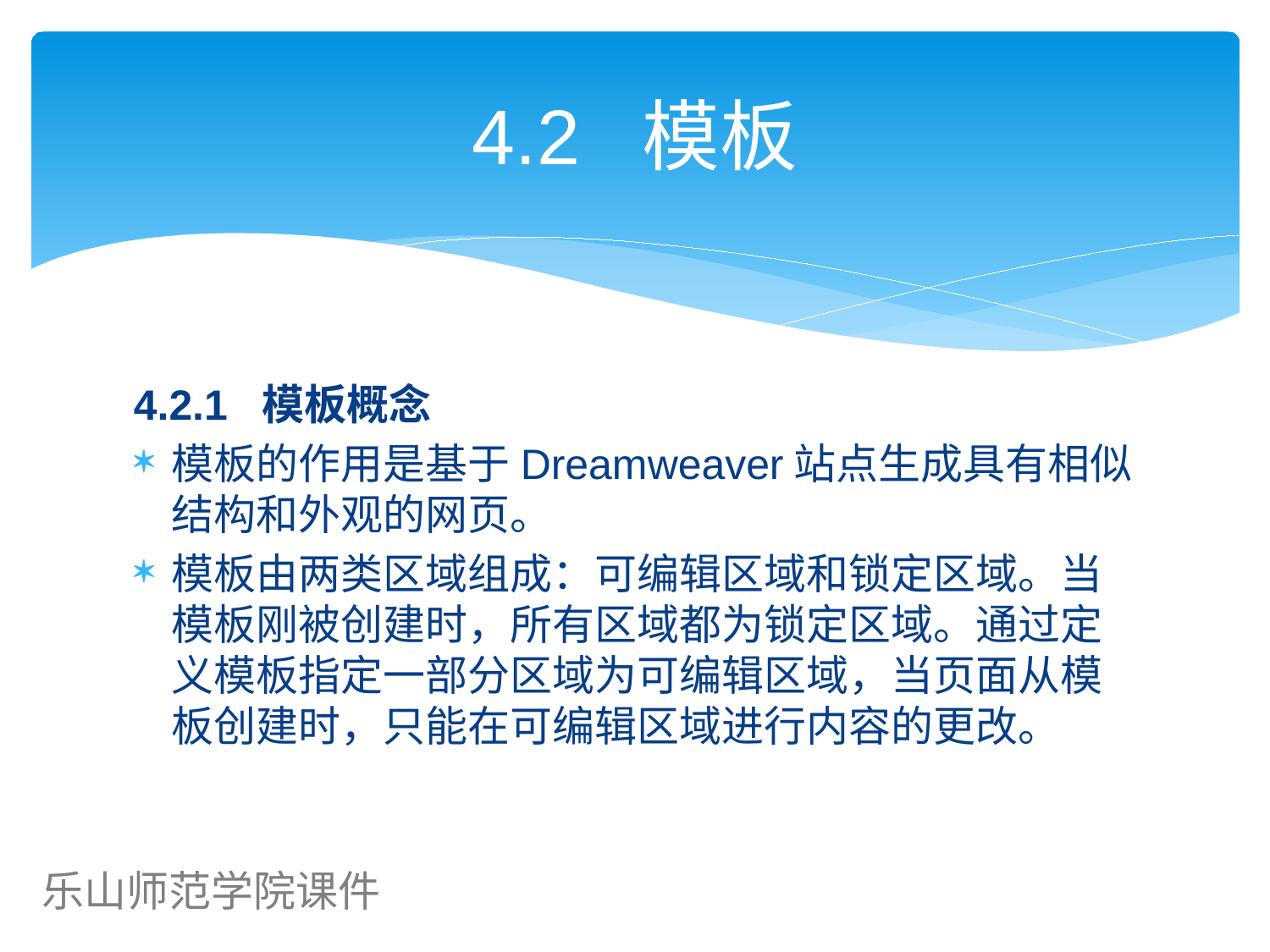

# 4.2  模板
4.2.1  模板概念
模板的作用是基于Dreamweaver站点生成具有相似结构和外观的网页。
模板由两类区域组成：可编辑区域和锁定区域。当模板刚被创建时，所有区域都为锁定区域。通过定义模板指定一部分区域为可编辑区域，当页面从模板创建时，只能在可编辑区域进行内容的更改。